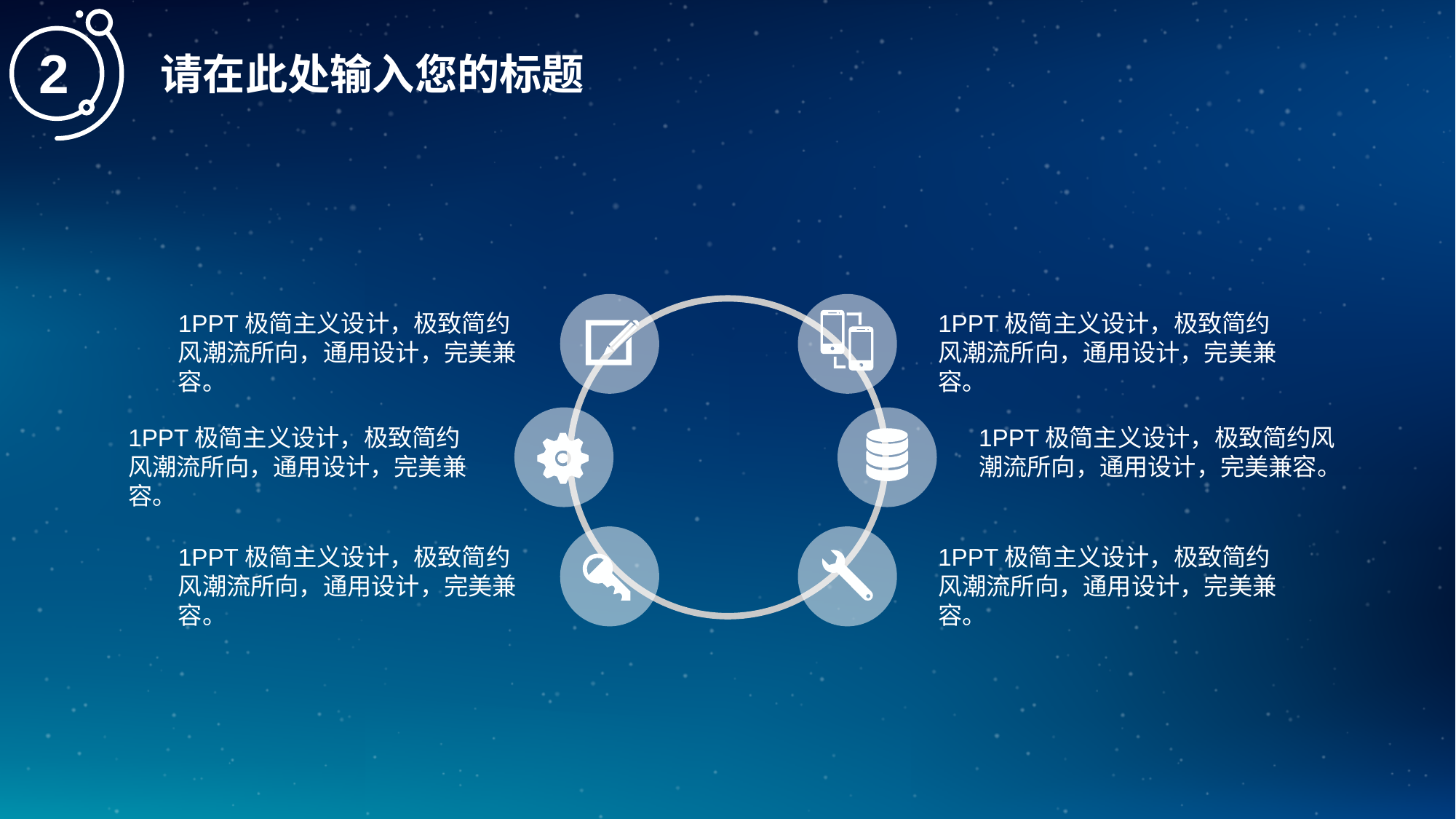

2

请在此处输入您的标题

1PPT极简主义设计，极致简约风潮流所向，通用设计，完美兼容。
1PPT极简主义设计，极致简约风潮流所向，通用设计，完美兼容。

1PPT极简主义设计，极致简约风潮流所向，通用设计，完美兼容。
1PPT极简主义设计，极致简约风潮流所向，通用设计，完美兼容。

1PPT极简主义设计，极致简约风潮流所向，通用设计，完美兼容。
1PPT极简主义设计，极致简约风潮流所向，通用设计，完美兼容。